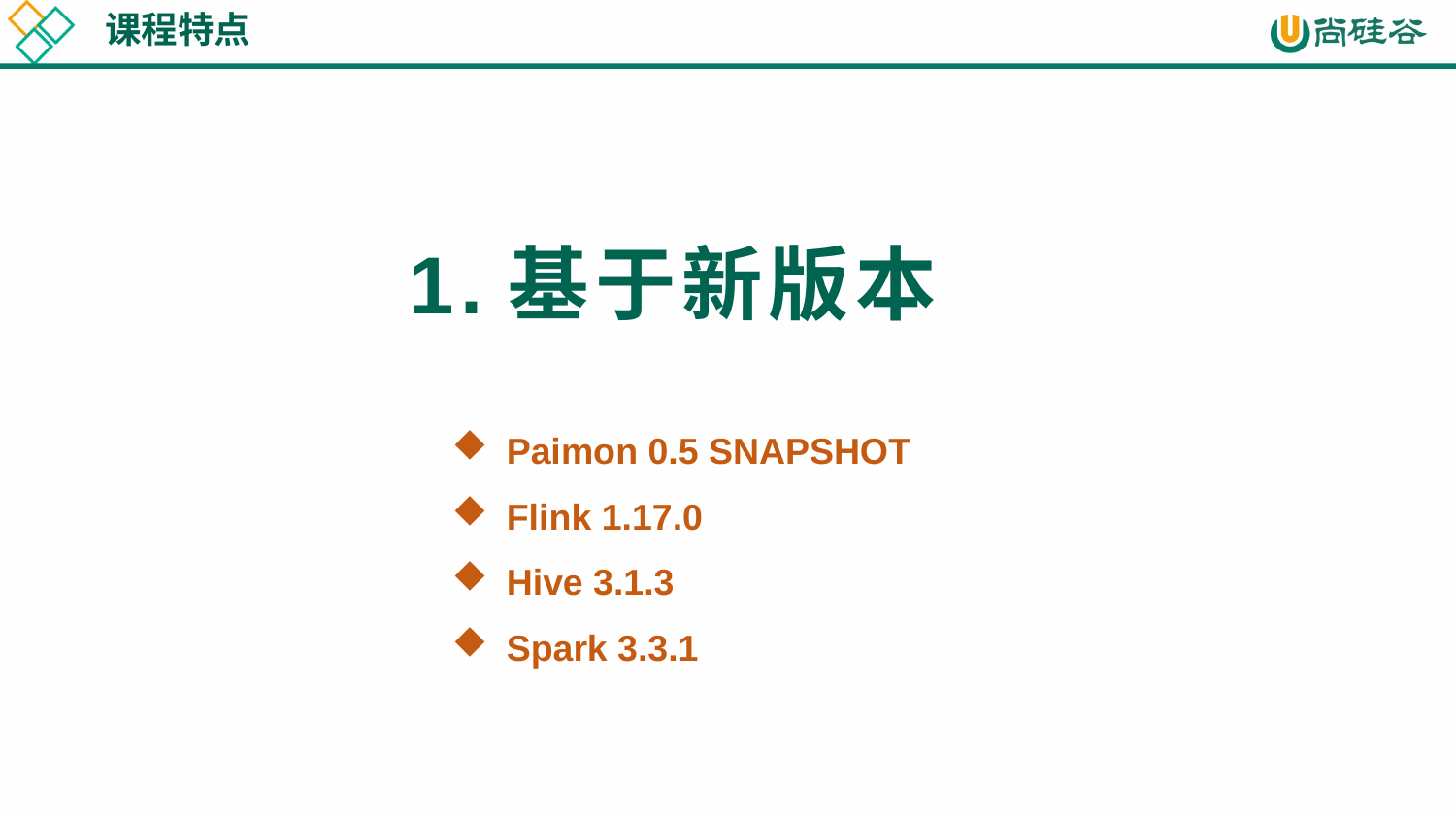

课程特点
1.统一批处理和流处理
6.模式演化
2.数据湖能力
Paimon 核心特点

1.基于新版本
Paimon
Paimon 0.5 SNAPSHOT
Flink 1.17.0
Hive 3.1.3
Spark 3.3.1
5.丰富的表类型
4.变更日志生成
3.各种合并引擎